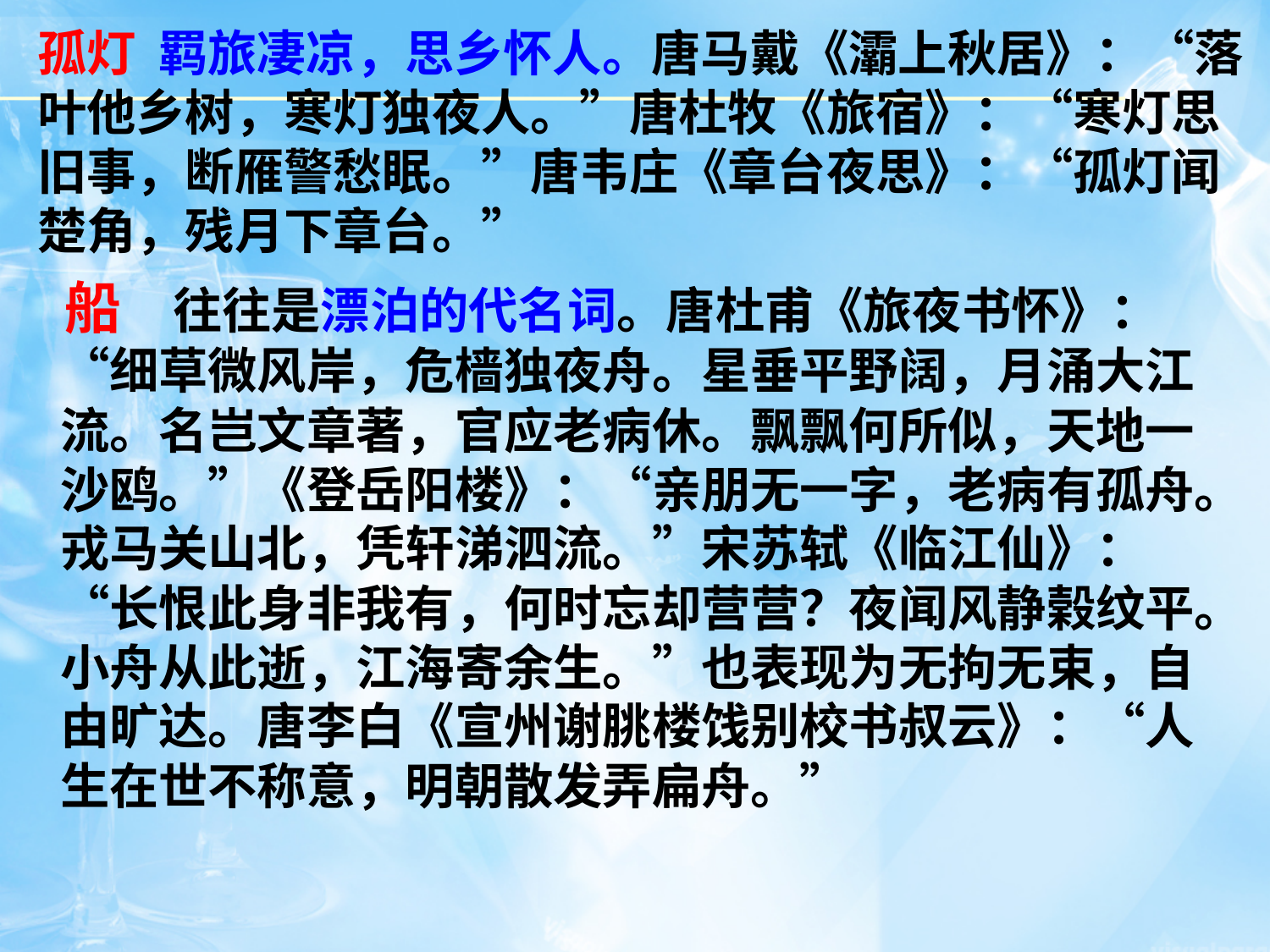

# 孤灯  羁旅凄凉，思乡怀人。唐马戴《灞上秋居》：“落叶他乡树，寒灯独夜人。”唐杜牧《旅宿》：“寒灯思旧事，断雁警愁眠。”唐韦庄《章台夜思》：“孤灯闻楚角，残月下章台。”
   船    往往是漂泊的代名词。唐杜甫《旅夜书怀》：“细草微风岸，危樯独夜舟。星垂平野阔，月涌大江流。名岂文章著，官应老病休。飘飘何所似，天地一沙鸥。”《登岳阳楼》：“亲朋无一字，老病有孤舟。戎马关山北，凭轩涕泗流。”宋苏轼《临江仙》：“长恨此身非我有，何时忘却营营？夜闻风静榖纹平。小舟从此逝，江海寄余生。”也表现为无拘无束，自由旷达。唐李白《宣州谢朓楼饯别校书叔云》：“人生在世不称意，明朝散发弄扁舟。”